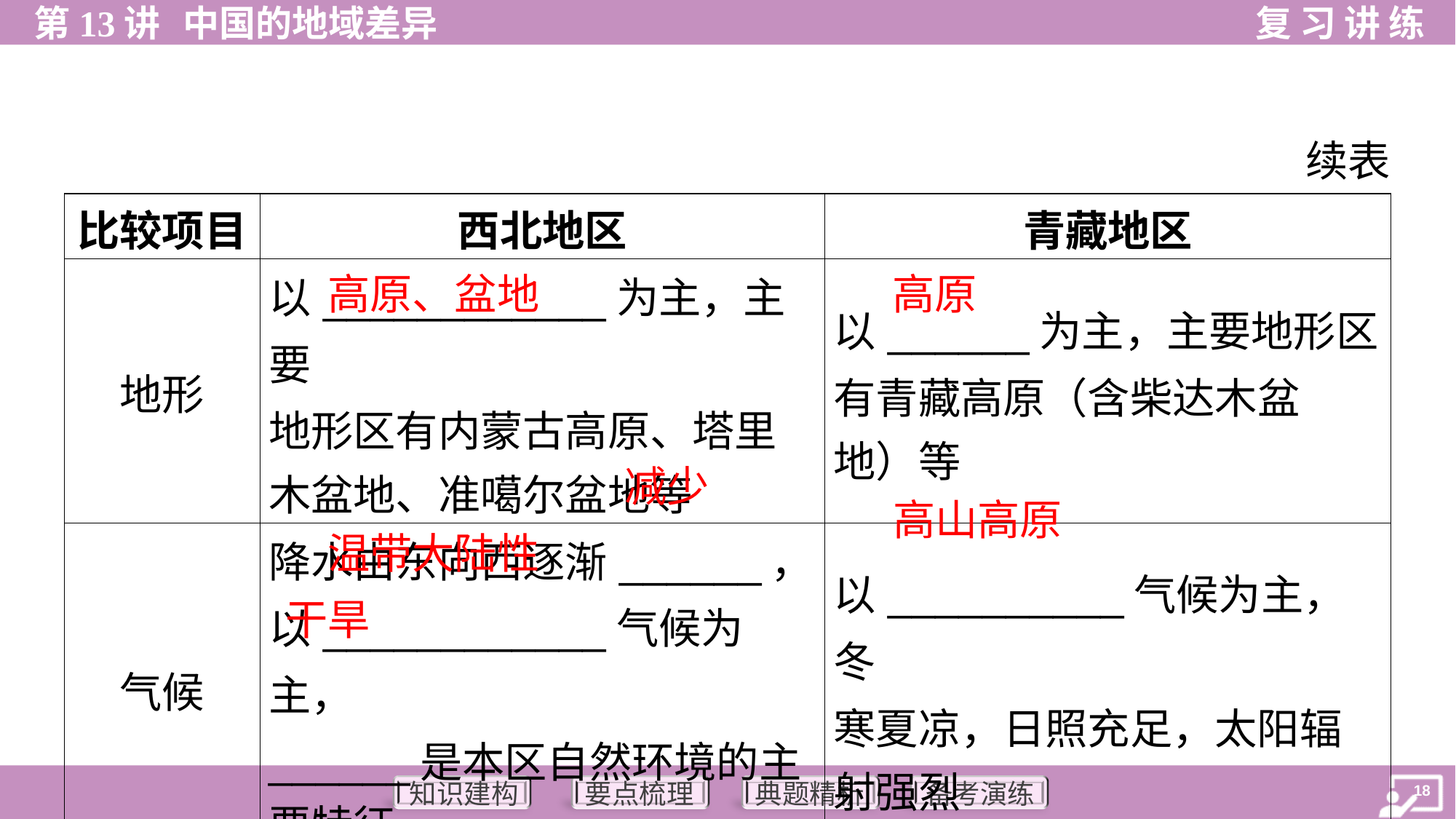

续表
| 比较项目 | 西北地区 | 青藏地区 |
| --- | --- | --- |
| 地形 | 以\_\_\_\_\_\_\_\_\_\_\_\_为主，主要 地形区有内蒙古高原、塔里 木盆地、准噶尔盆地等 | 以\_\_\_\_\_\_为主，主要地形区 有青藏高原（含柴达木盆 地）等 |
| 气候 | 降水由东向西逐渐\_\_\_\_\_\_， 以\_\_\_\_\_\_\_\_\_\_\_\_气候为主， \_\_\_\_\_\_是本区自然环境的主 要特征 | 以\_\_\_\_\_\_\_\_\_\_气候为主，冬 寒夏凉，日照充足，太阳辐 射强烈 |
高原、盆地
高原
减少
高山高原
温带大陆性
干旱